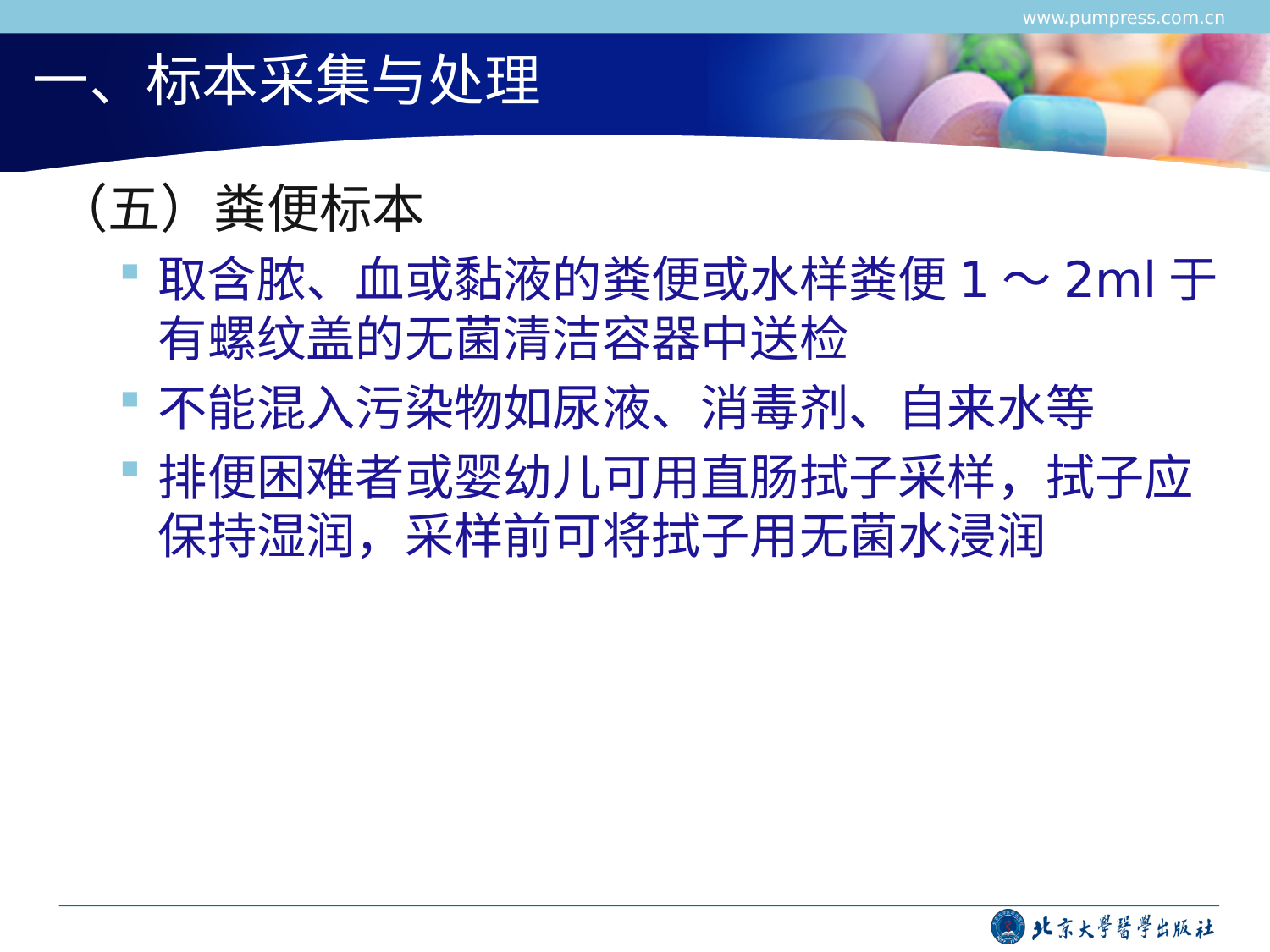

www.pumpress.com.cn
# 一、标本采集与处理
（五）粪便标本
取含脓、血或黏液的粪便或水样粪便1～2ml于有螺纹盖的无菌清洁容器中送检
不能混入污染物如尿液、消毒剂、自来水等
排便困难者或婴幼儿可用直肠拭子采样，拭子应保持湿润，采样前可将拭子用无菌水浸润